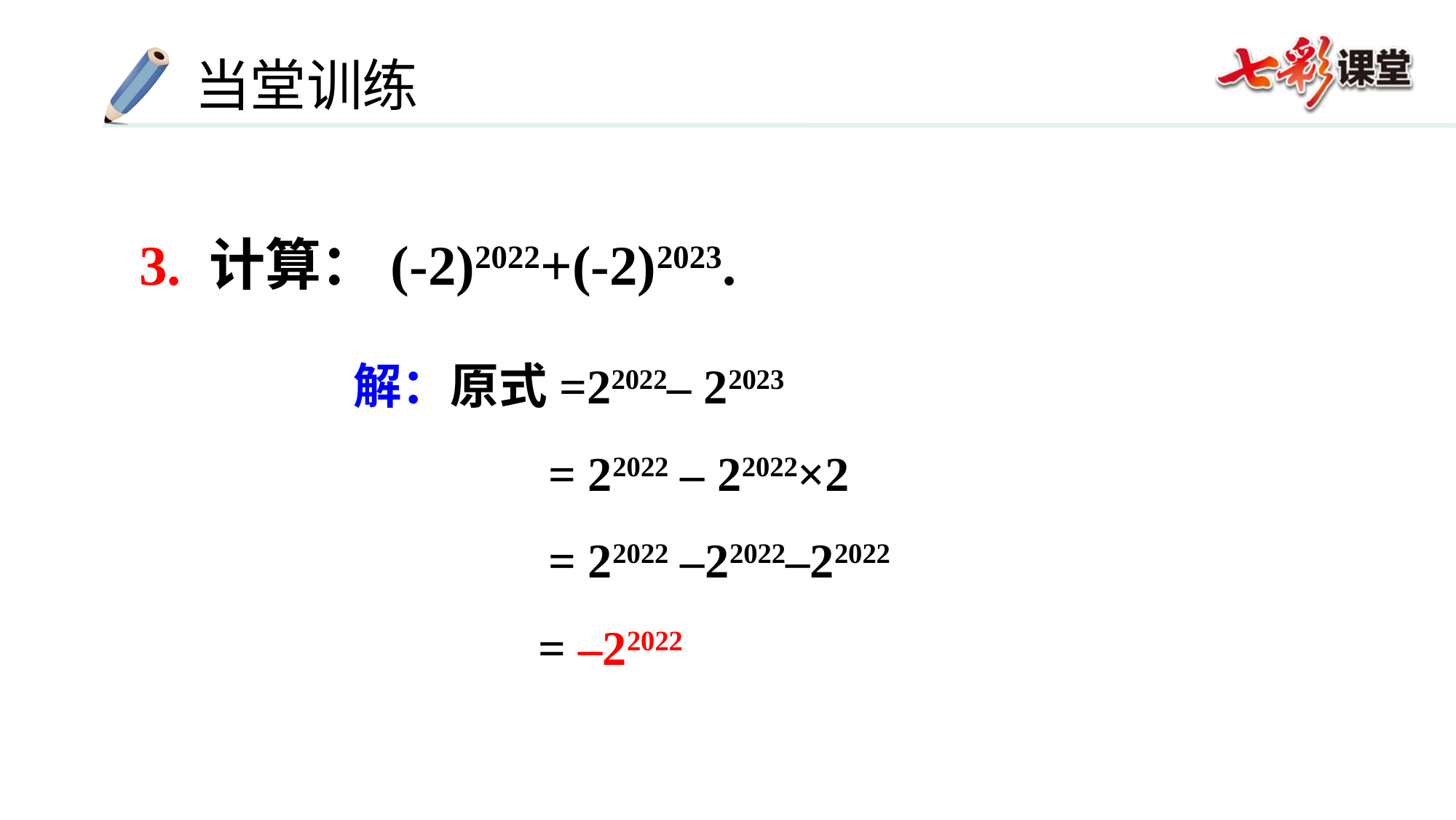

3. 计算：(-2)2022+(-2)2023.
解：原式=22022– 22023
                = 22022 – 22022×2
                = 22022 –22022–22022
　　　　　   = –22022